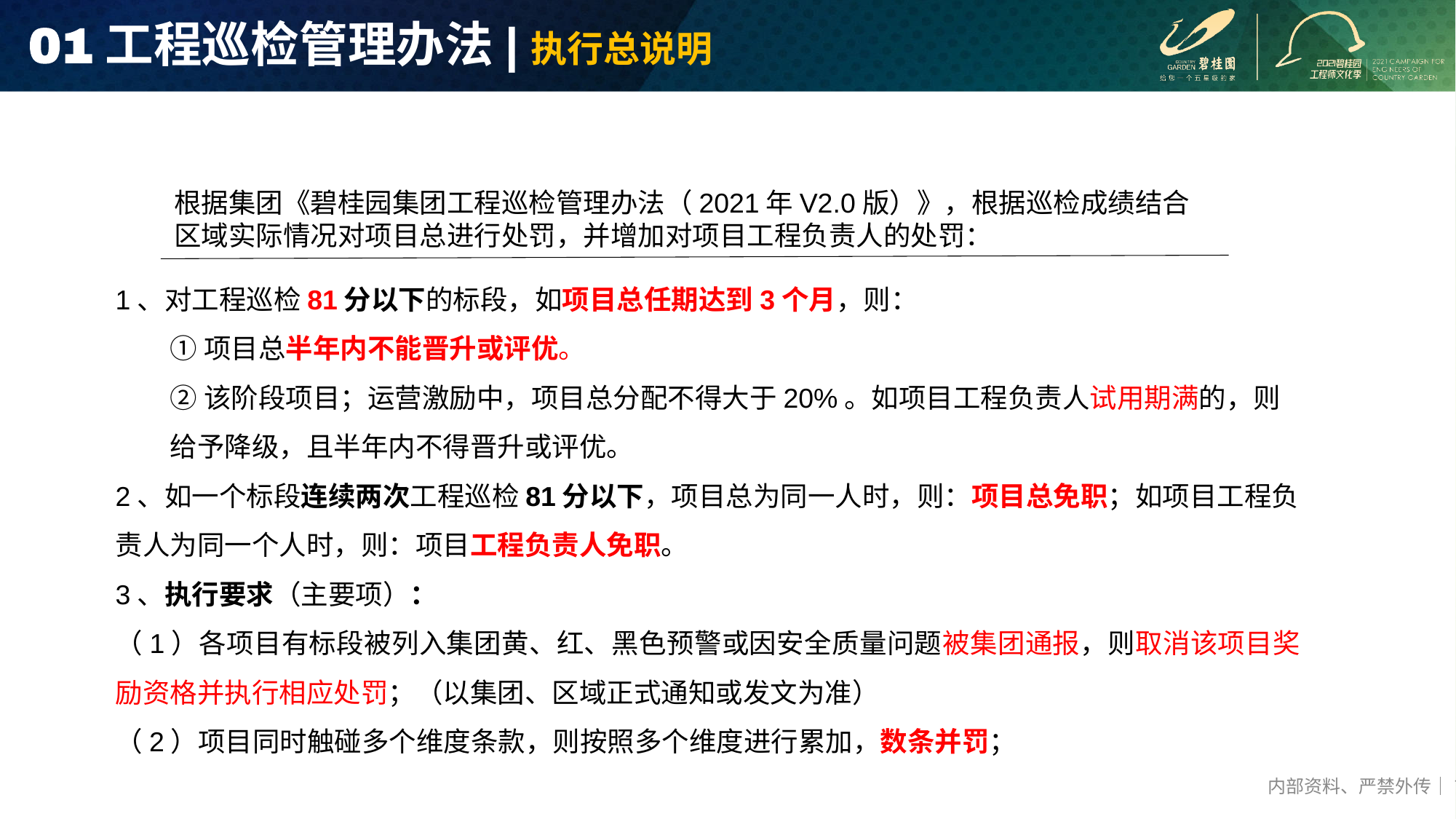

# 01工程巡检管理办法|执行总说明
根据集团《碧桂园集团工程巡检管理办法（2021年V2.0版）》，根据巡检成绩结合区域实际情况对项目总进行处罚，并增加对项目工程负责人的处罚：
1、对工程巡检81分以下的标段，如项目总任期达到3个月，则：
①项目总半年内不能晋升或评优。
②该阶段项目；运营激励中，项目总分配不得大于20%。如项目工程负责人试用期满的，则给予降级，且半年内不得晋升或评优。
2、如一个标段连续两次工程巡检81分以下，项目总为同一人时，则：项目总免职；如项目工程负责人为同一个人时，则：项目工程负责人免职。
3、执行要求（主要项）：
（1）各项目有标段被列入集团黄、红、黑色预警或因安全质量问题被集团通报，则取消该项目奖励资格并执行相应处罚；（以集团、区域正式通知或发文为准）
（2）项目同时触碰多个维度条款，则按照多个维度进行累加，数条并罚；